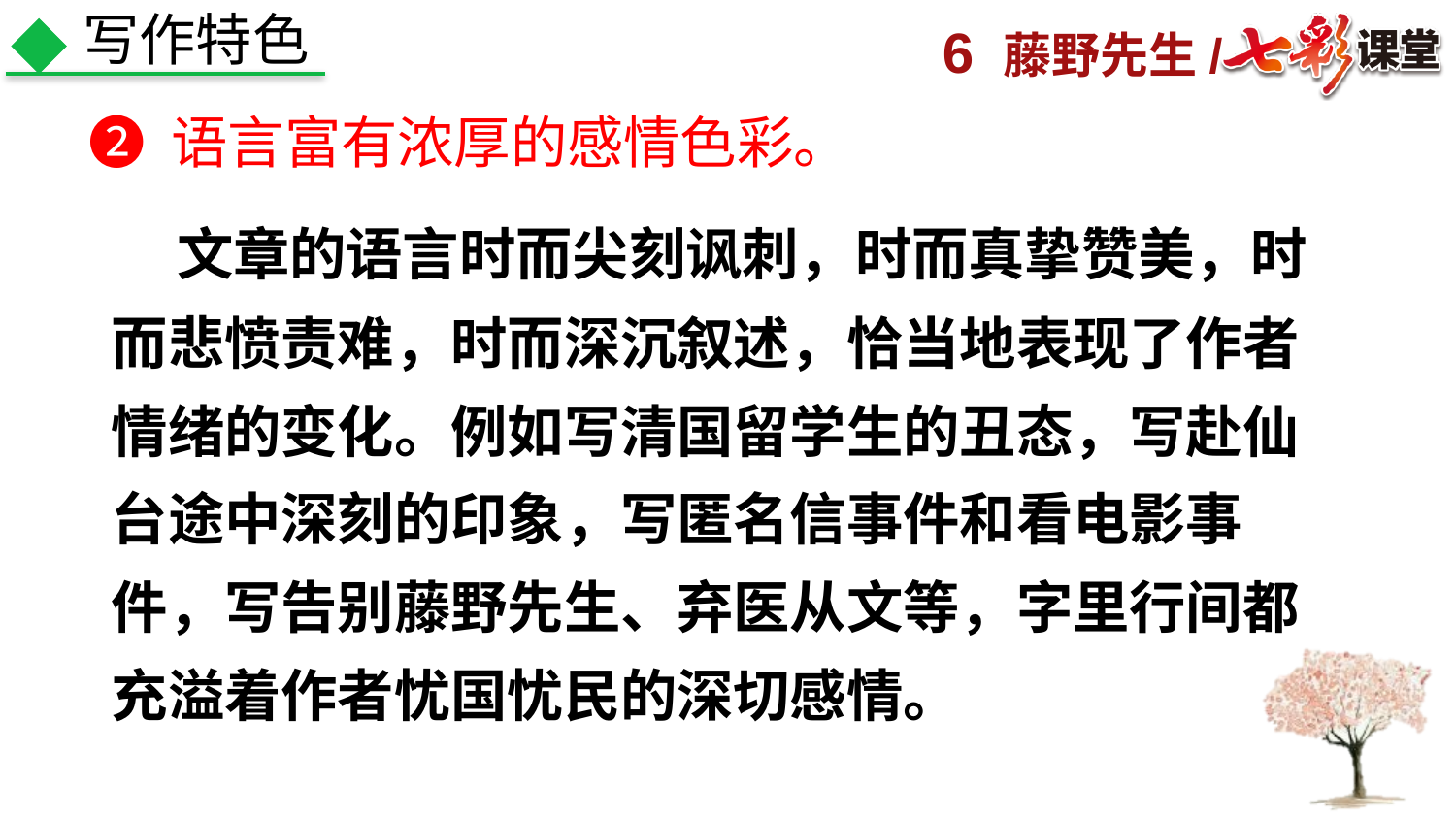

写作特色

❷ 语言富有浓厚的感情色彩。
    文章的语言时而尖刻讽刺，时而真挚赞美，时而悲愤责难，时而深沉叙述，恰当地表现了作者情绪的变化。例如写清国留学生的丑态，写赴仙台途中深刻的印象，写匿名信事件和看电影事件，写告别藤野先生、弃医从文等，字里行间都充溢着作者忧国忧民的深切感情。